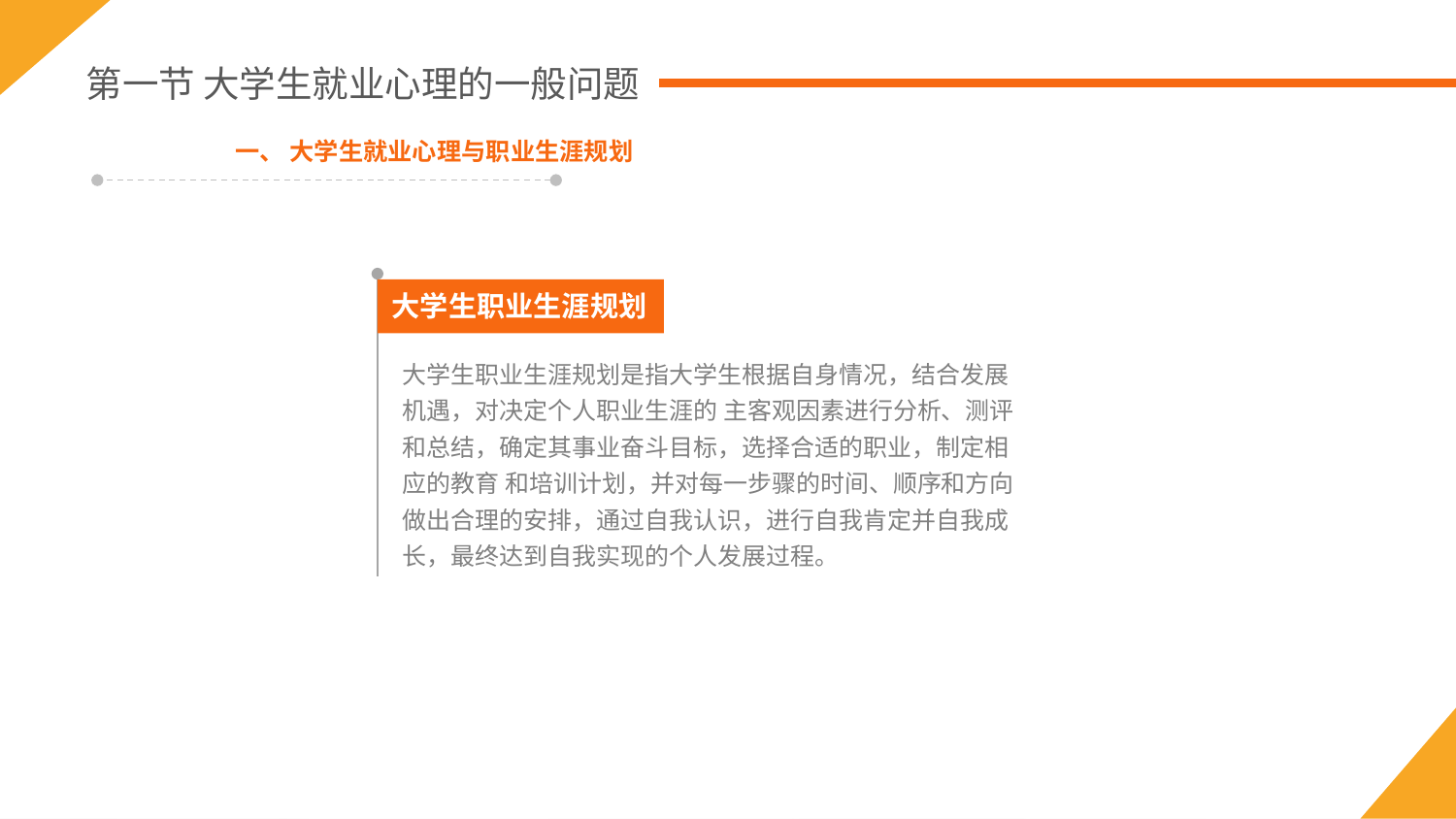

第一节 大学生就业心理的一般问题
一、 大学生就业心理与职业生涯规划
大学生职业生涯规划

大学生职业生涯规划是指大学生根据自身情况，结合发展机遇，对决定个人职业生涯的 主客观因素进行分析、测评和总结，确定其事业奋斗目标，选择合适的职业，制定相应的教育 和培训计划，并对每一步骤的时间、顺序和方向做出合理的安排，通过自我认识，进行自我肯定并自我成长，最终达到自我实现的个人发展过程。